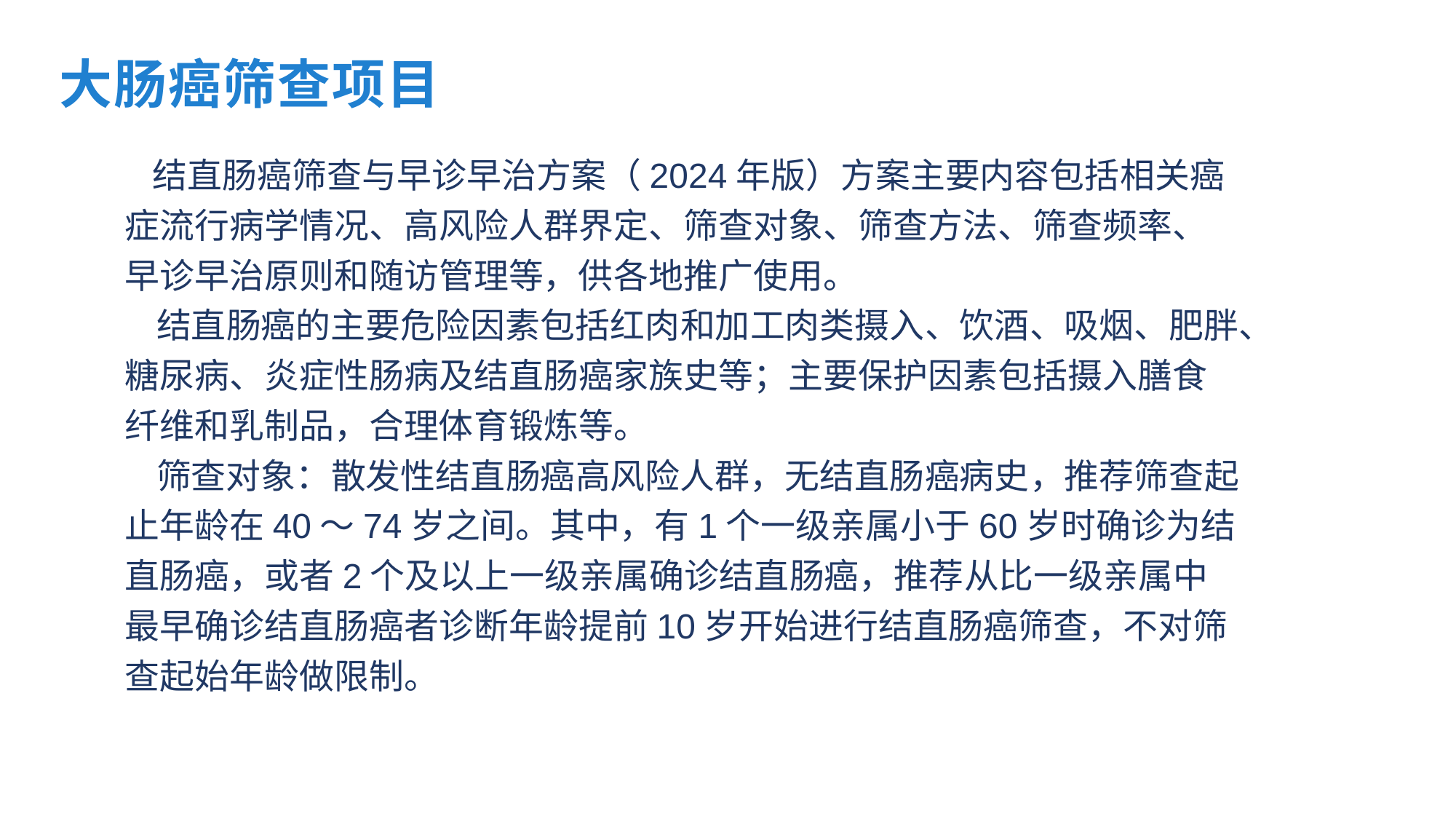

大肠癌筛查项目
    结直肠癌筛查与早诊早治方案（2024年版）方案主要内容包括相关癌症流行病学情况、高风险人群界定、筛查对象、筛查方法、筛查频率、早诊早治原则和随访管理等，供各地推广使用。
   结直肠癌的主要危险因素包括红肉和加工肉类摄入、饮酒、吸烟、肥胖、糖尿病、炎症性肠病及结直肠癌家族史等；主要保护因素包括摄入膳食纤维和乳制品，合理体育锻炼等。
   筛查对象：散发性结直肠癌高风险人群，无结直肠癌病史，推荐筛查起止年龄在40～74岁之间。其中，有1个一级亲属小于60岁时确诊为结直肠癌，或者2个及以上一级亲属确诊结直肠癌，推荐从比一级亲属中最早确诊结直肠癌者诊断年龄提前10岁开始进行结直肠癌筛查，不对筛查起始年龄做限制。